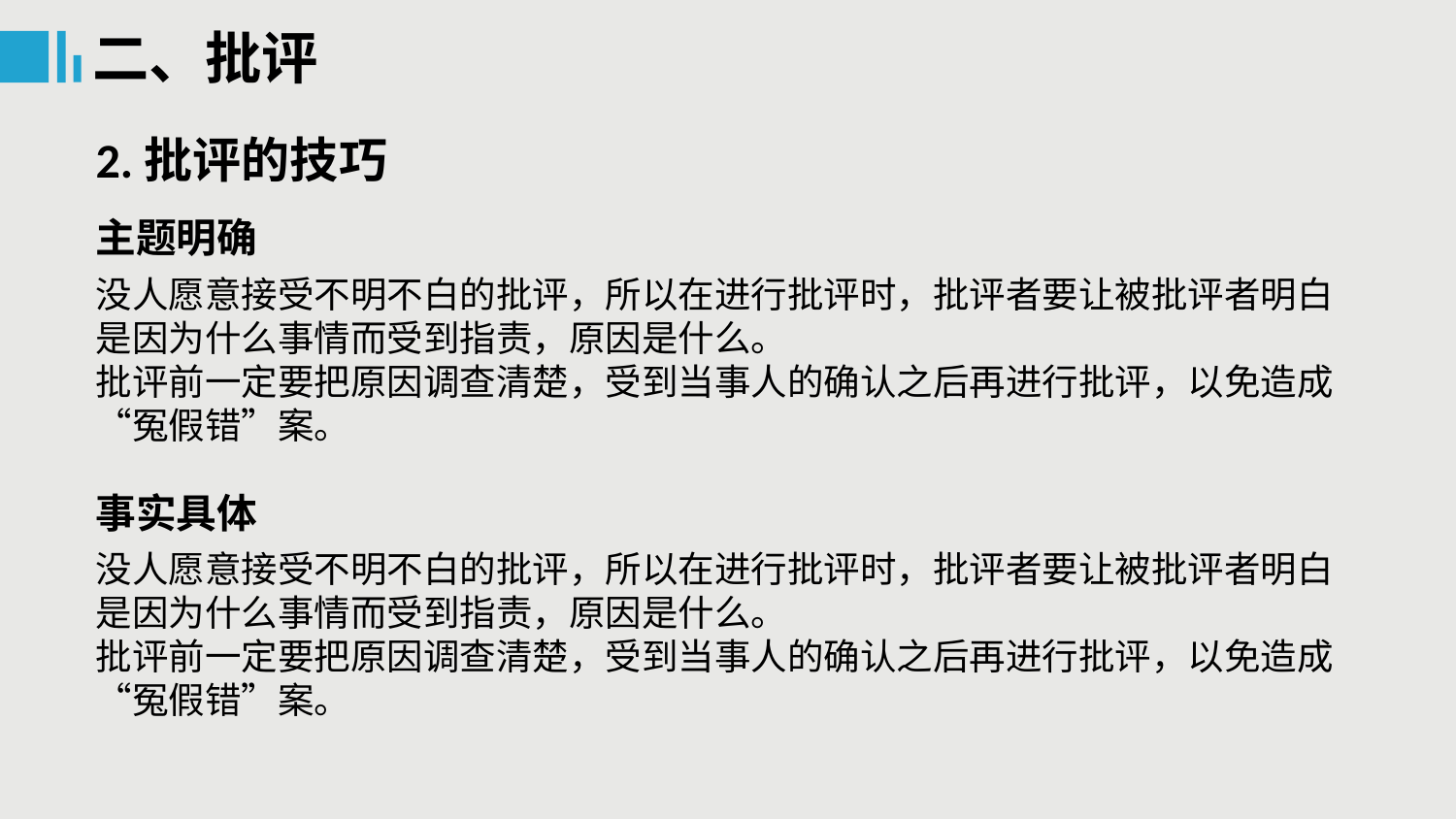

二、批评

2.批评的技巧
主题明确
没人愿意接受不明不白的批评，所以在进行批评时，批评者要让被批评者明白是因为什么事情而受到指责，原因是什么。
批评前一定要把原因调查清楚，受到当事人的确认之后再进行批评，以免造成“冤假错”案。
事实具体
没人愿意接受不明不白的批评，所以在进行批评时，批评者要让被批评者明白是因为什么事情而受到指责，原因是什么。
批评前一定要把原因调查清楚，受到当事人的确认之后再进行批评，以免造成“冤假错”案。